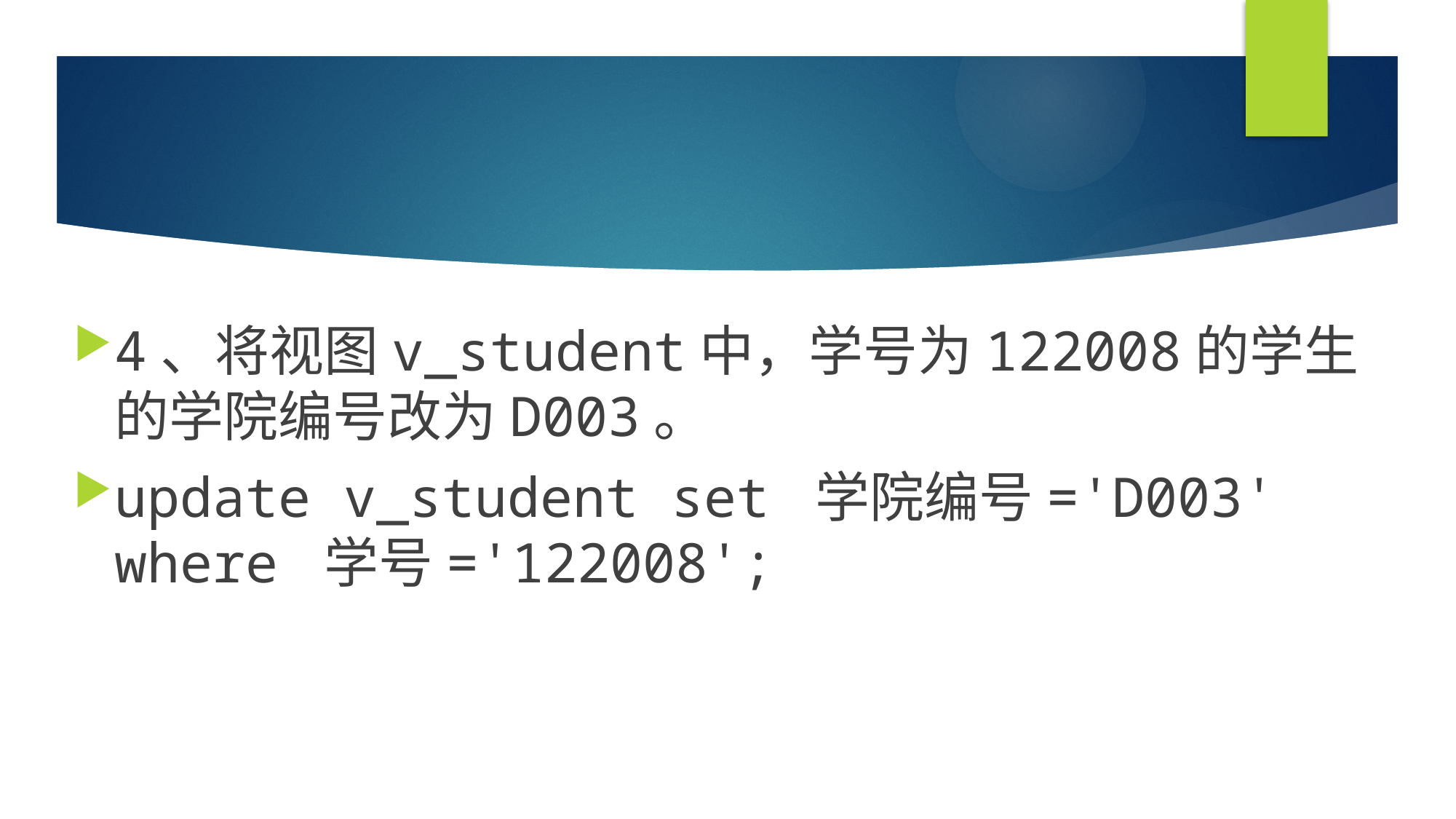

#
4、将视图v_student中，学号为122008的学生的学院编号改为D003。
update v_student set 学院编号='D003' where 学号='122008';